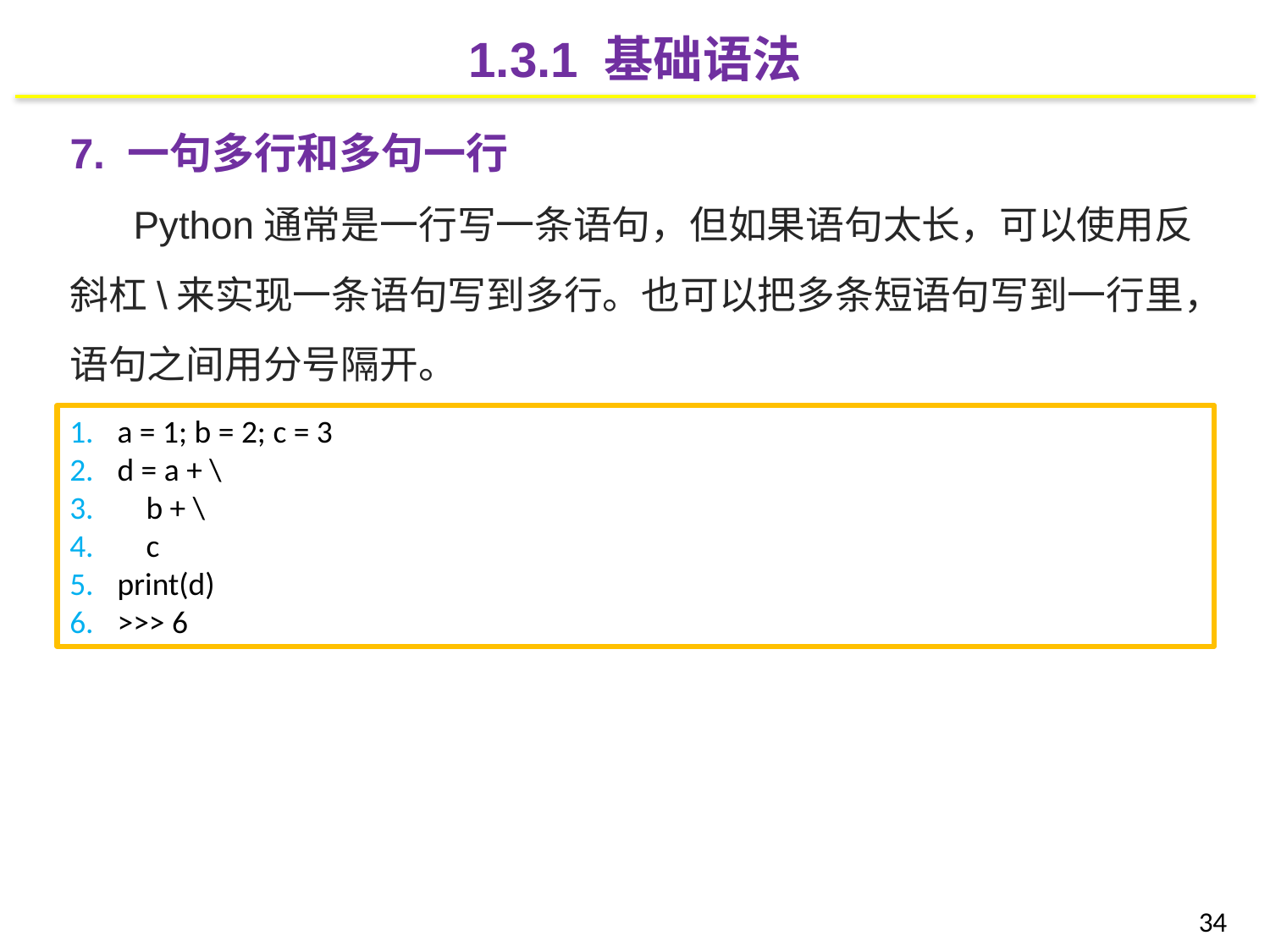

1.3.1 基础语法
7. 一句多行和多句一行
Python通常是一行写一条语句，但如果语句太长，可以使用反斜杠\来实现一条语句写到多行。也可以把多条短语句写到一行里，语句之间用分号隔开。
a = 1; b = 2; c = 3
d = a + \
    b + \
    c
print(d)
>>> 6
34